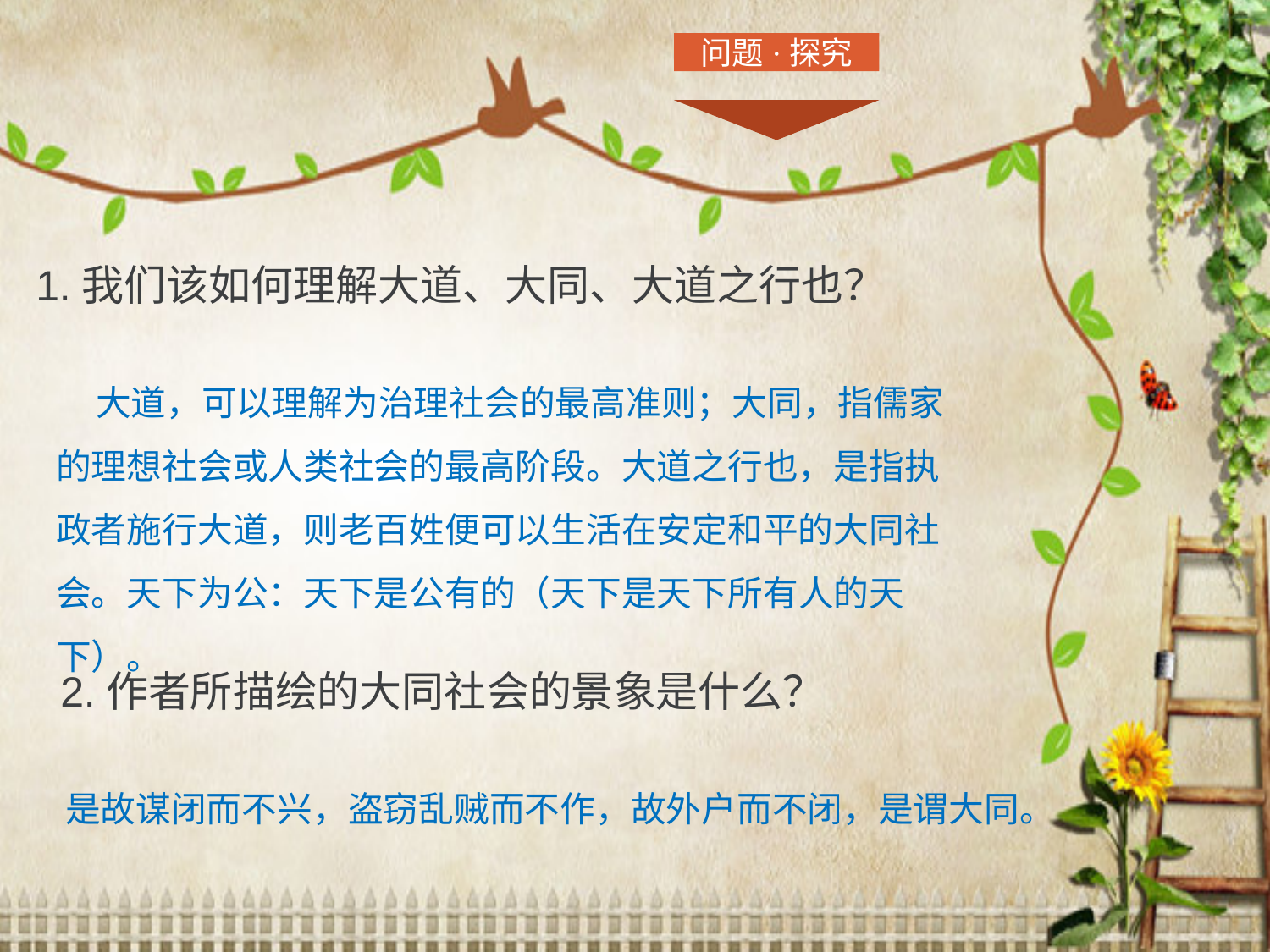

问题·探究

1.我们该如何理解大道、大同、大道之行也？
    大道，可以理解为治理社会的最高准则；大同，指儒家的理想社会或人类社会的最高阶段。大道之行也，是指执政者施行大道，则老百姓便可以生活在安定和平的大同社会。天下为公：天下是公有的（天下是天下所有人的天下）。
2.作者所描绘的大同社会的景象是什么？
是故谋闭而不兴，盗窃乱贼而不作，故外户而不闭，是谓大同。